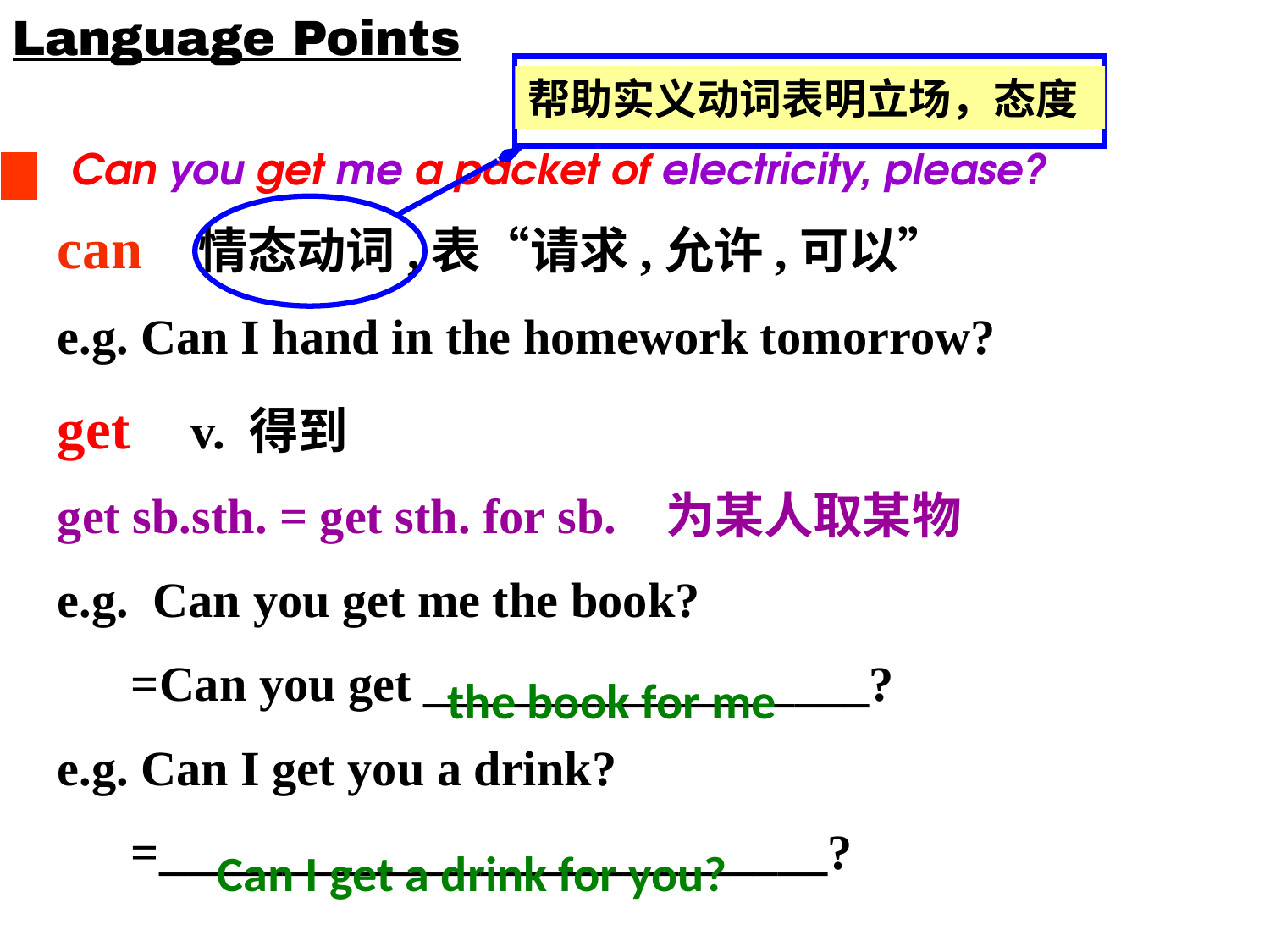

Language Points

帮助实义动词表明立场，态度
Can you get me a packet of electricity, please?

can   情态动词,表“请求,允许,可以”
e.g. Can I hand in the homework tomorrow?
get     v. 得到
get sb.sth. = get sth. for sb.   为某人取某物
e.g.  Can you get me the book?
      =Can you get __________________?
e.g. Can I get you a drink?
      =___________________________?
the book for me
Can I get a drink for you?